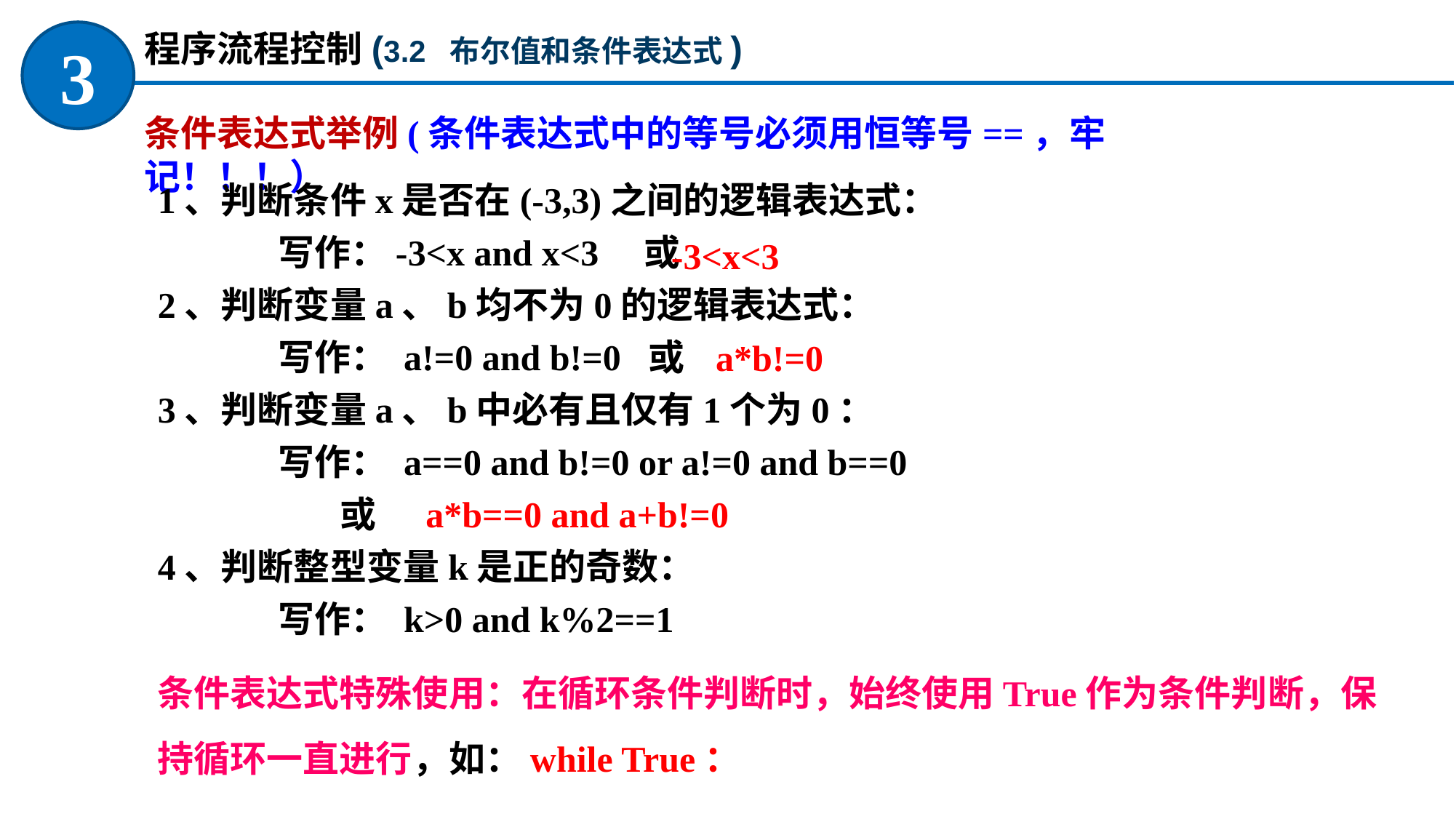

程序流程控制(3.2  布尔值和条件表达式)
3
条件表达式举例(条件表达式中的等号必须用恒等号==，牢记！！！）
1、判断条件x是否在(-3,3)之间的逻辑表达式：
   写作：-3<x and x<3    或
2、判断变量a、b均不为0的逻辑表达式：
   写作： a!=0 and b!=0  或
3、判断变量a、b中必有且仅有1个为0：
   写作： a==0 and b!=0 or a!=0 and b==0
   或     a*b==0 and a+b!=0
4、判断整型变量k是正的奇数：
   写作： k>0 and k%2==1
条件表达式特殊使用：在循环条件判断时，始终使用True作为条件判断，保持循环一直进行，如：while True：
-3<x<3
a*b!=0